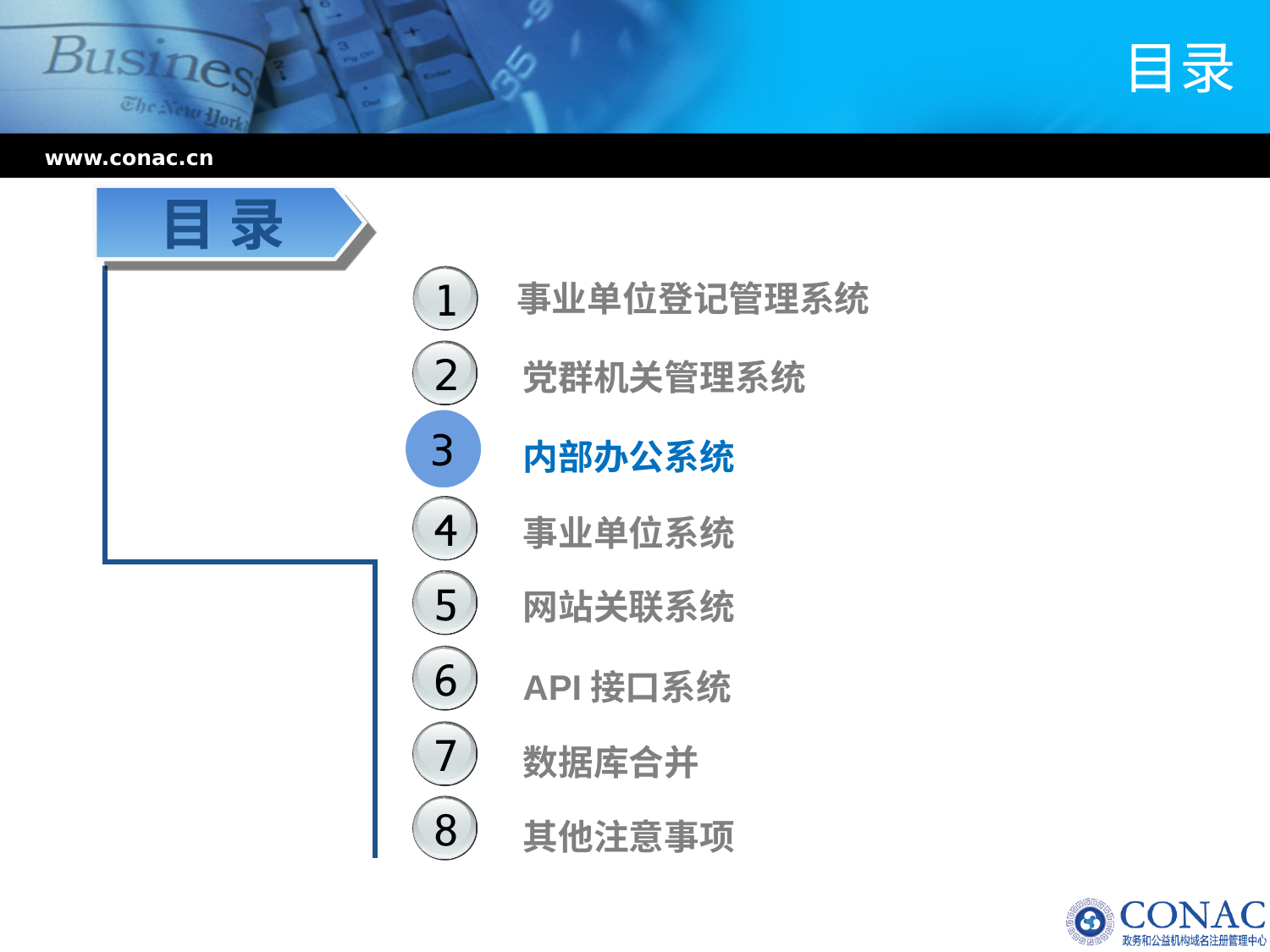

# 目录
www.conac.cn
目 录

1
事业单位登记管理系统

2
党群机关管理系统

3
内部办公系统
事业单位系统

4

5
网站关联系统

6
API接口系统

7
数据库合并

8
其他注意事项